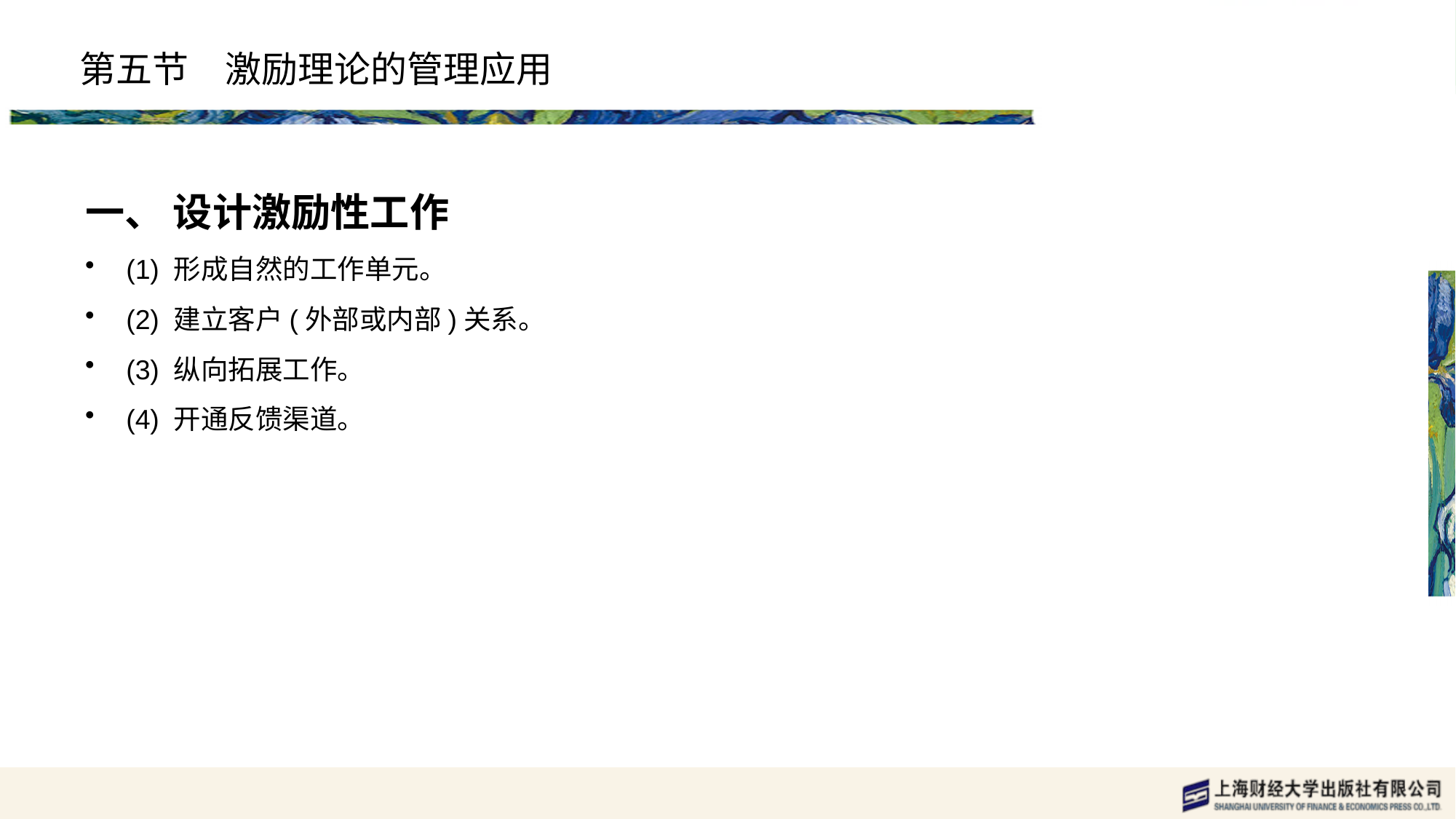

# 第五节　激励理论的管理应用
一、 设计激励性工作
(1) 形成自然的工作单元。
(2) 建立客户(外部或内部)关系。
(3) 纵向拓展工作。
(4) 开通反馈渠道。